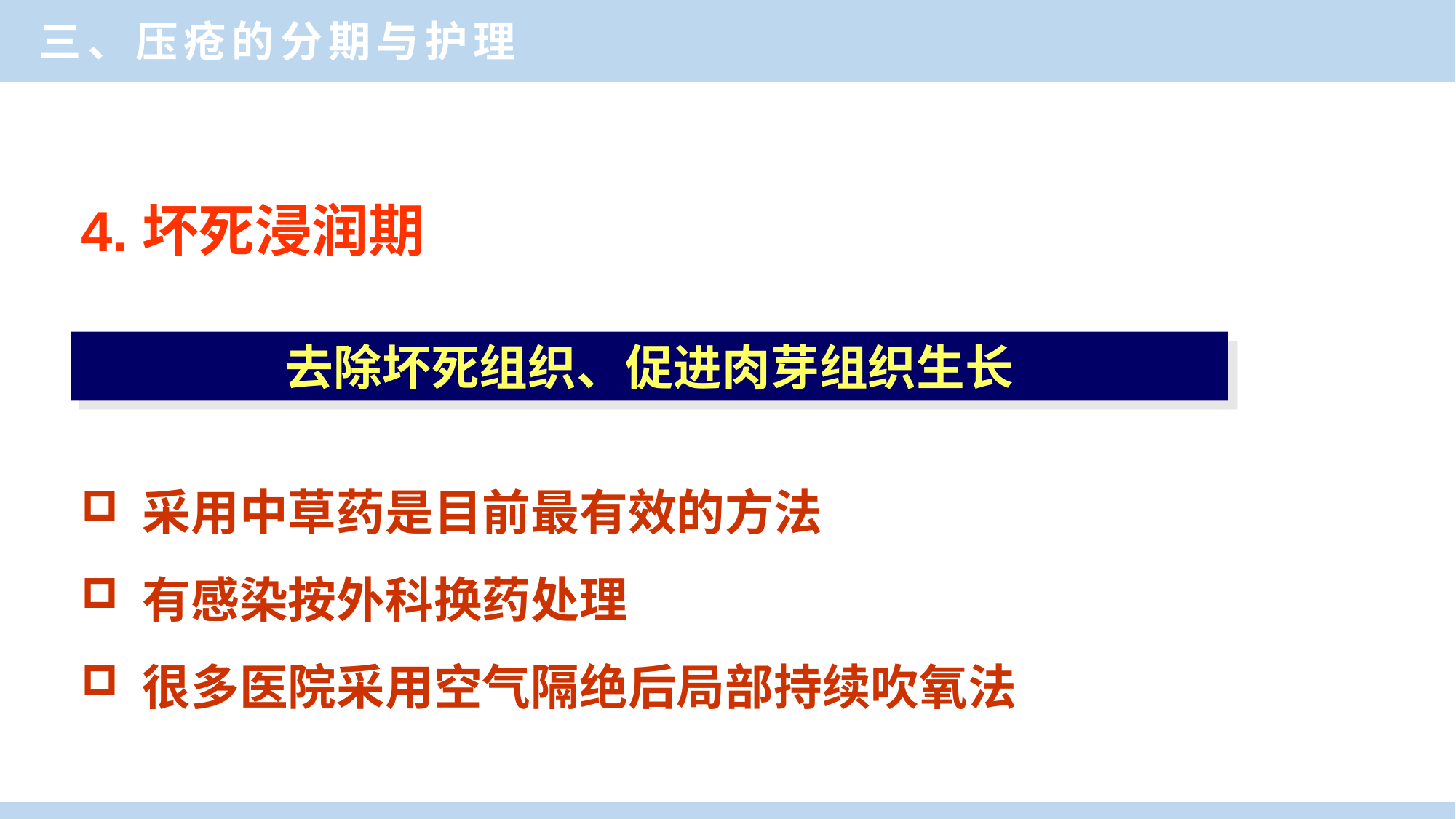

三、压疮的分期与护理
4.坏死浸润期
去除坏死组织、促进肉芽组织生长
 采用中草药是目前最有效的方法
 有感染按外科换药处理
 很多医院采用空气隔绝后局部持续吹氧法